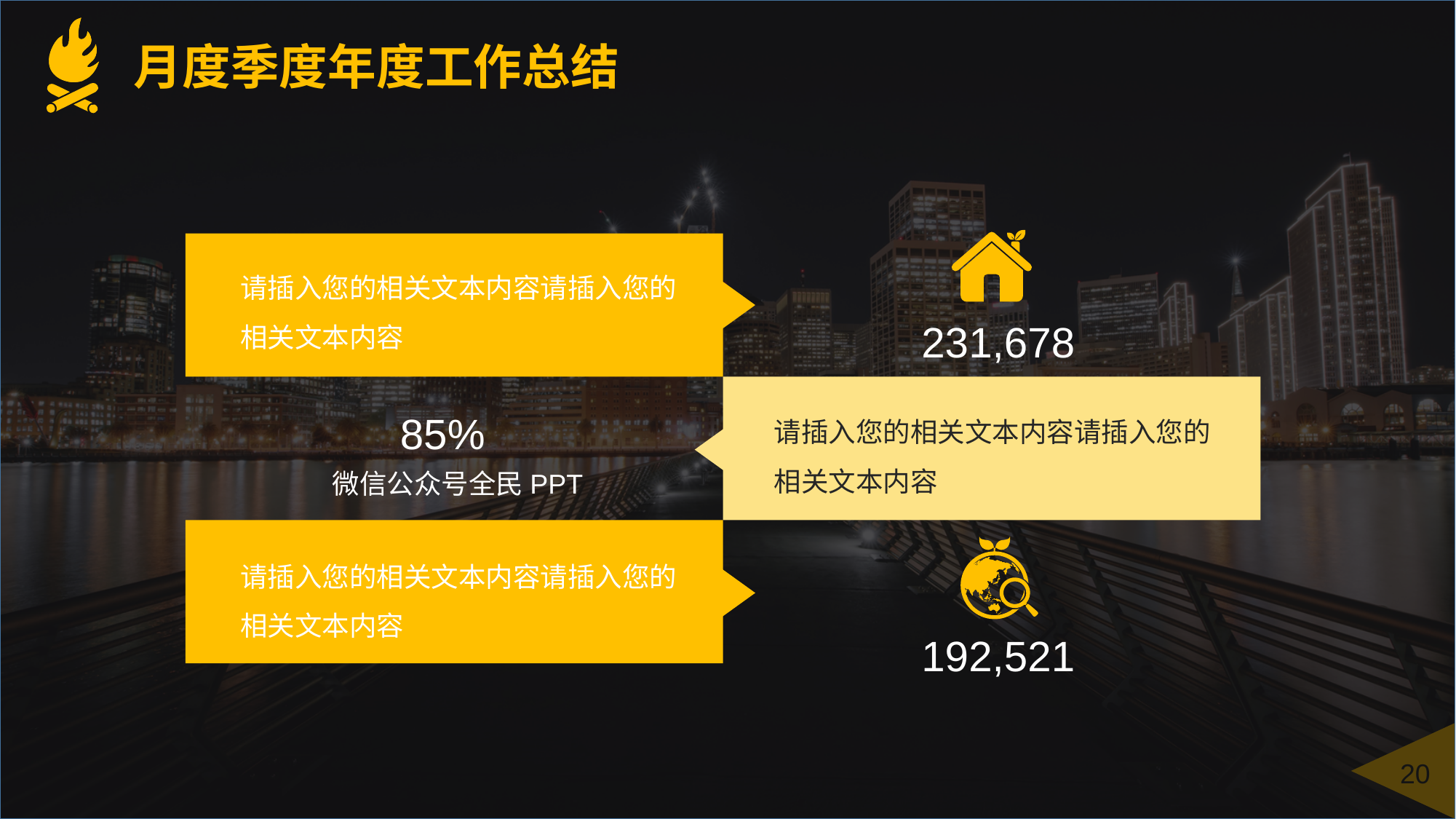

月度季度年度工作总结

231,678

请插入您的相关文本内容请插入您的相关文本内容

请插入您的相关文本内容请插入您的相关文本内容

85%
微信公众号全民PPT

请插入您的相关文本内容请插入您的相关文本内容

192,521